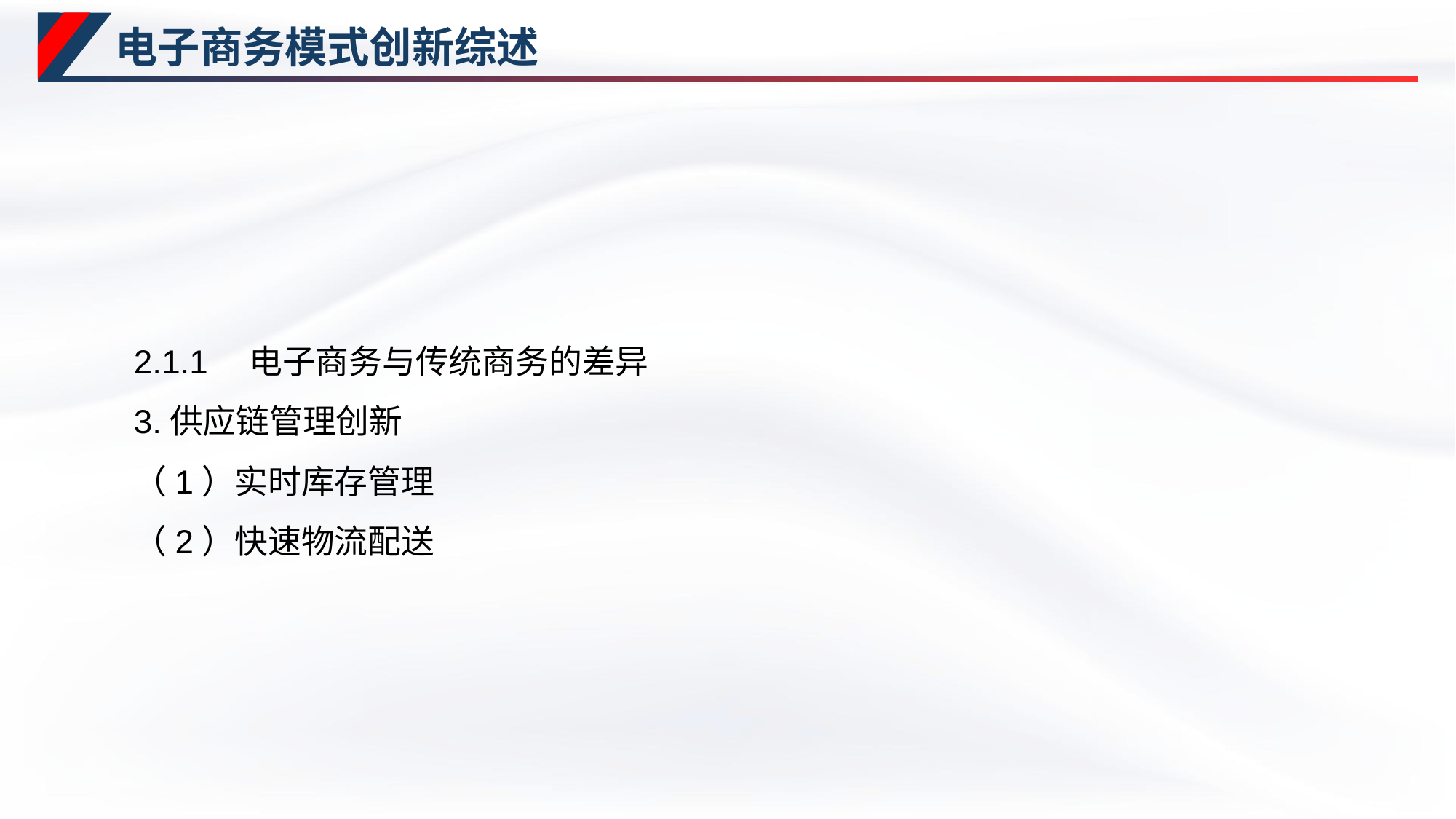

# 电子商务模式创新综述
2.1.1　电子商务与传统商务的差异
3.供应链管理创新
（1）实时库存管理
（2）快速物流配送